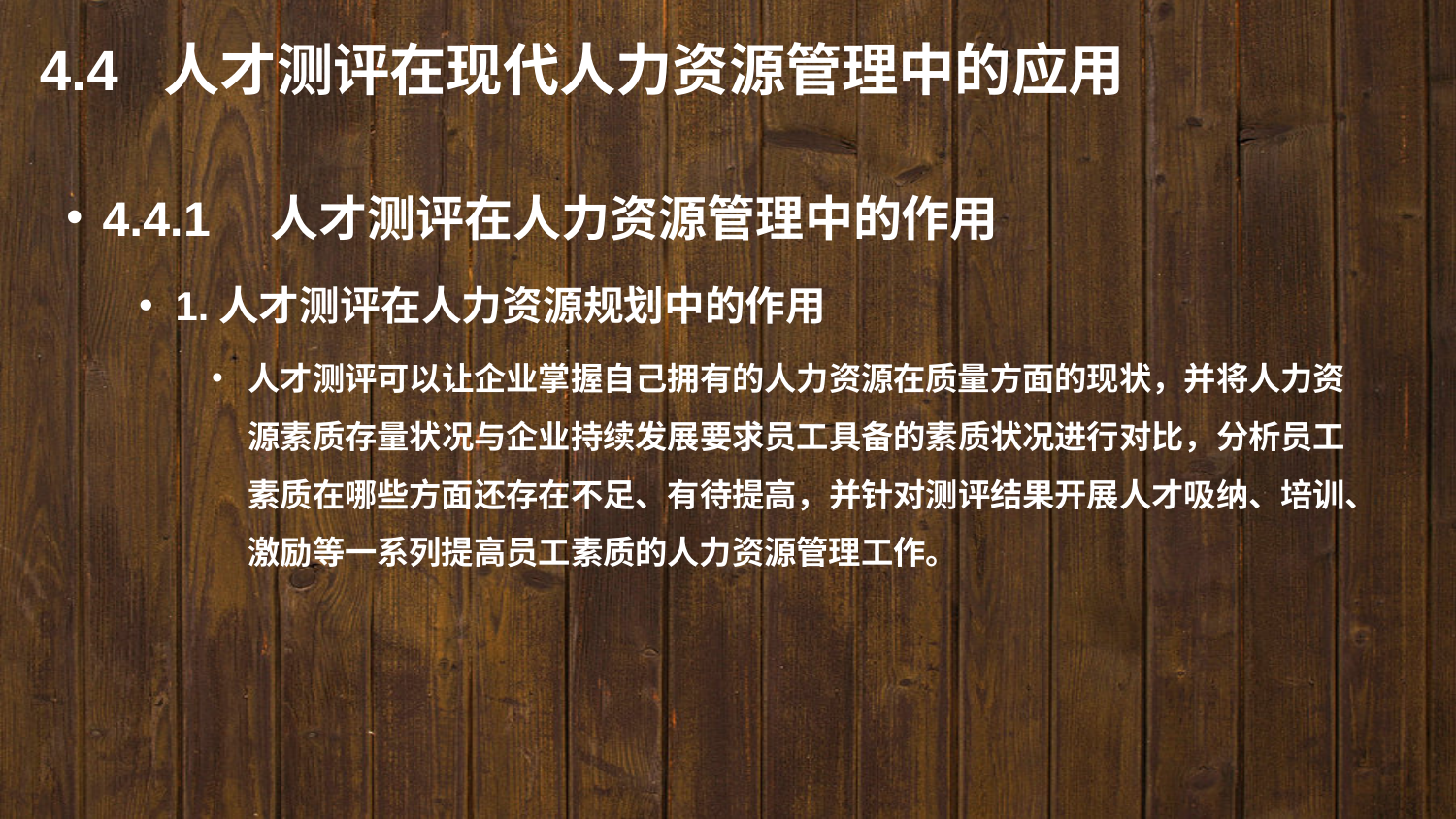

4.4  人才测评在现代人力资源管理中的应用
4.4.1　人才测评在人力资源管理中的作用
1.人才测评在人力资源规划中的作用
人才测评可以让企业掌握自己拥有的人力资源在质量方面的现状，并将人力资源素质存量状况与企业持续发展要求员工具备的素质状况进行对比，分析员工素质在哪些方面还存在不足、有待提高，并针对测评结果开展人才吸纳、培训、激励等一系列提高员工素质的人力资源管理工作。